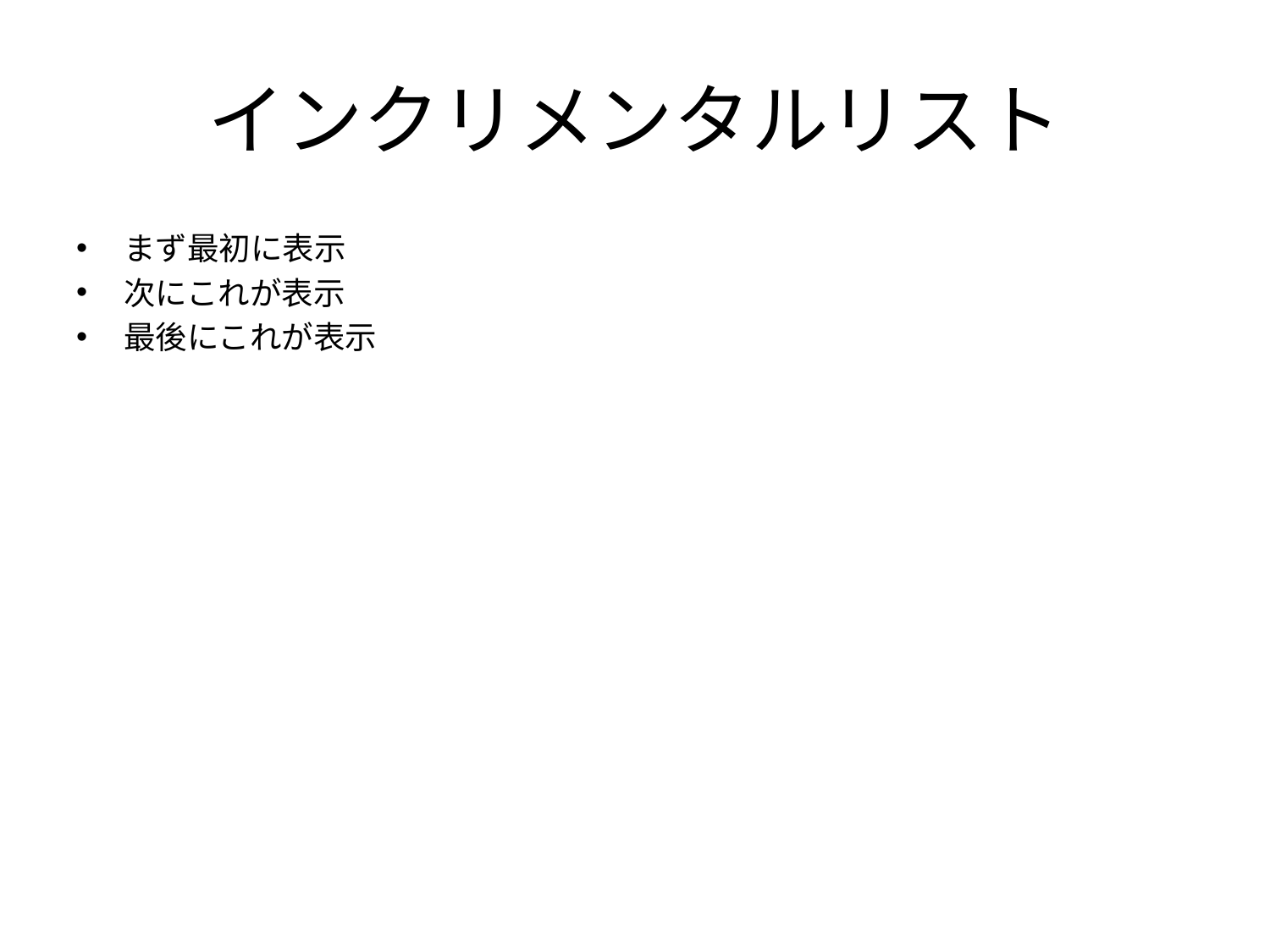

# インクリメンタルリスト
まず最初に表示
次にこれが表示
最後にこれが表示